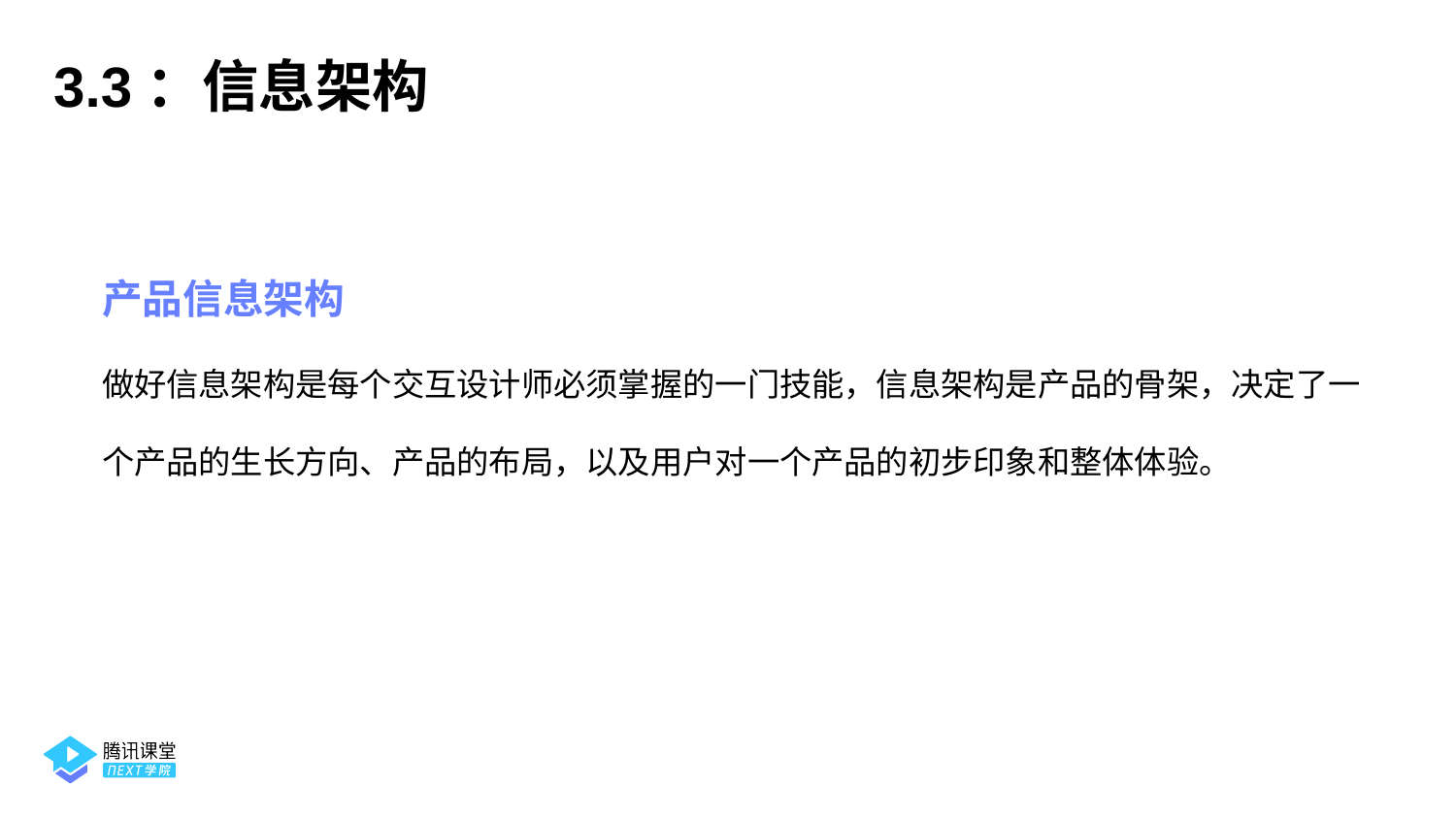

3.3：信息架构
产品信息架构
做好信息架构是每个交互设计师必须掌握的一门技能，信息架构是产品的骨架，决定了一个产品的生长方向、产品的布局，以及用户对一个产品的初步印象和整体体验。